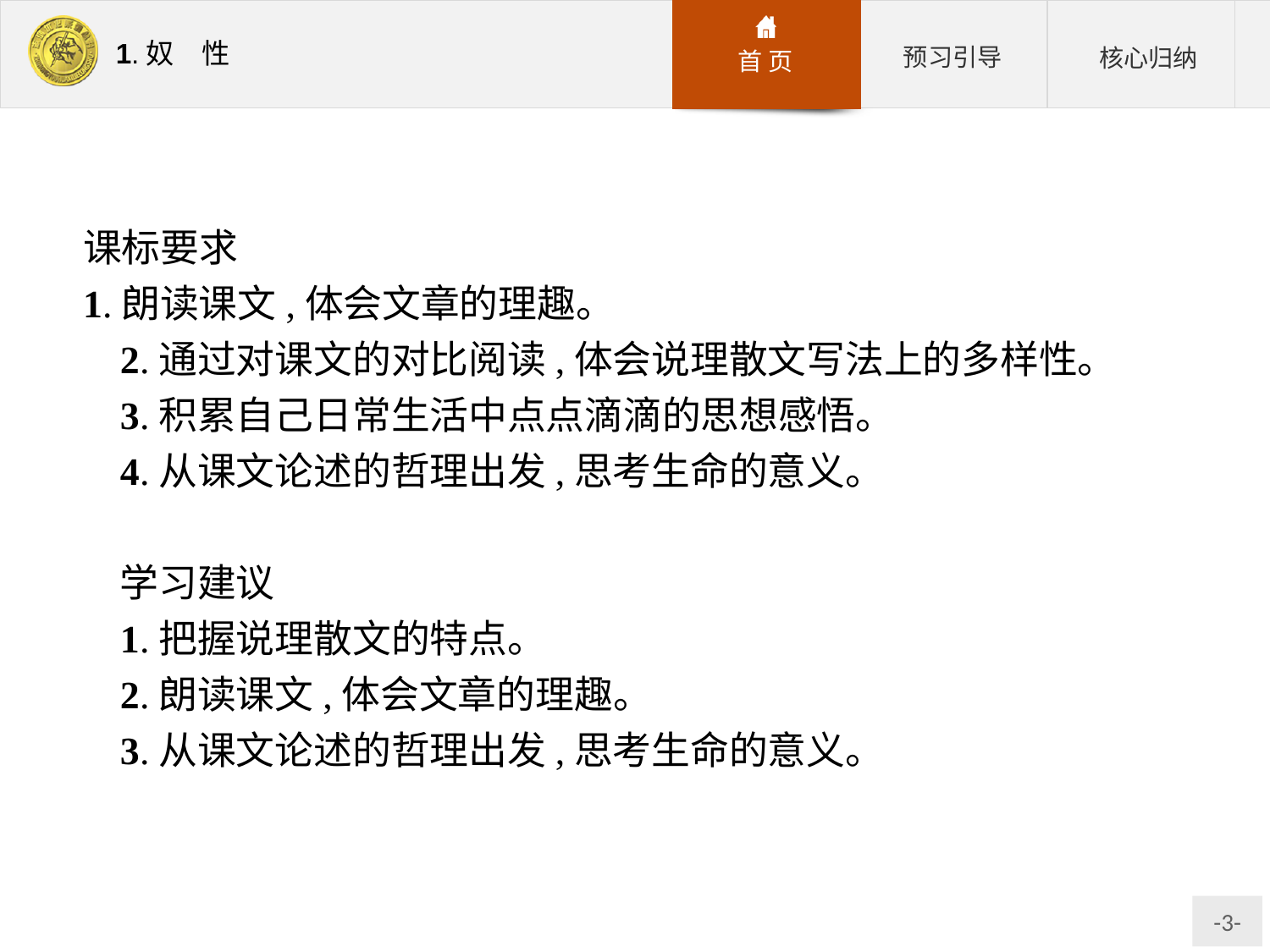

课标要求
1.朗读课文,体会文章的理趣。
2.通过对课文的对比阅读,体会说理散文写法上的多样性。
3.积累自己日常生活中点点滴滴的思想感悟。
4.从课文论述的哲理出发,思考生命的意义。

学习建议
1.把握说理散文的特点。
2.朗读课文,体会文章的理趣。
3.从课文论述的哲理出发,思考生命的意义。